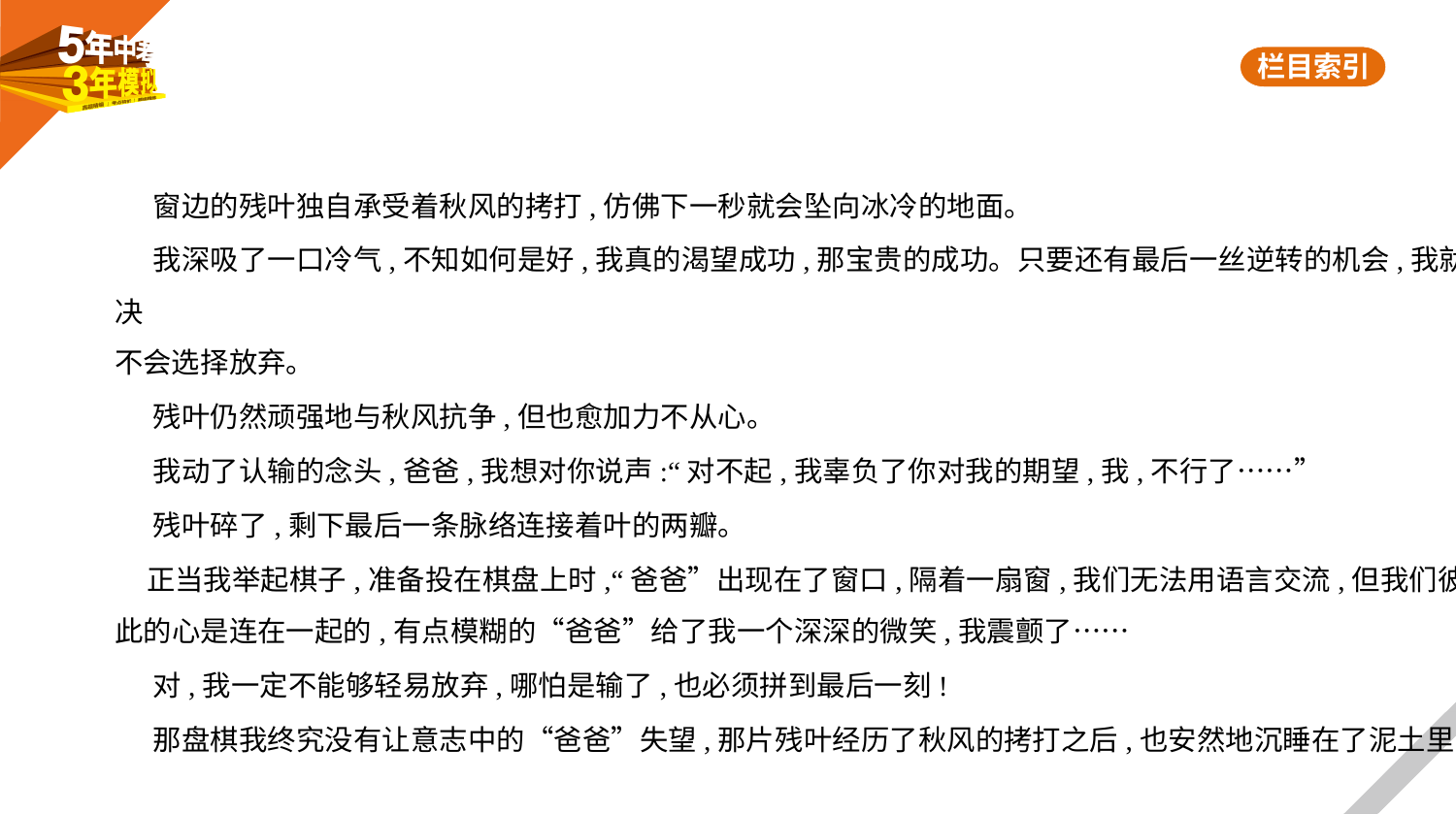

窗边的残叶独自承受着秋风的拷打,仿佛下一秒就会坠向冰冷的地面。
     我深吸了一口冷气,不知如何是好,我真的渴望成功,那宝贵的成功。只要还有最后一丝逆转的机会,我就决
不会选择放弃。
     残叶仍然顽强地与秋风抗争,但也愈加力不从心。
     我动了认输的念头,爸爸,我想对你说声:“对不起,我辜负了你对我的期望,我,不行了……”
     残叶碎了,剩下最后一条脉络连接着叶的两瓣。
    正当我举起棋子,准备投在棋盘上时,“爸爸”出现在了窗口,隔着一扇窗,我们无法用语言交流,但我们彼
此的心是连在一起的,有点模糊的“爸爸”给了我一个深深的微笑,我震颤了……
     对,我一定不能够轻易放弃,哪怕是输了,也必须拼到最后一刻!
     那盘棋我终究没有让意志中的“爸爸”失望,那片残叶经历了秋风的拷打之后,也安然地沉睡在了泥土里